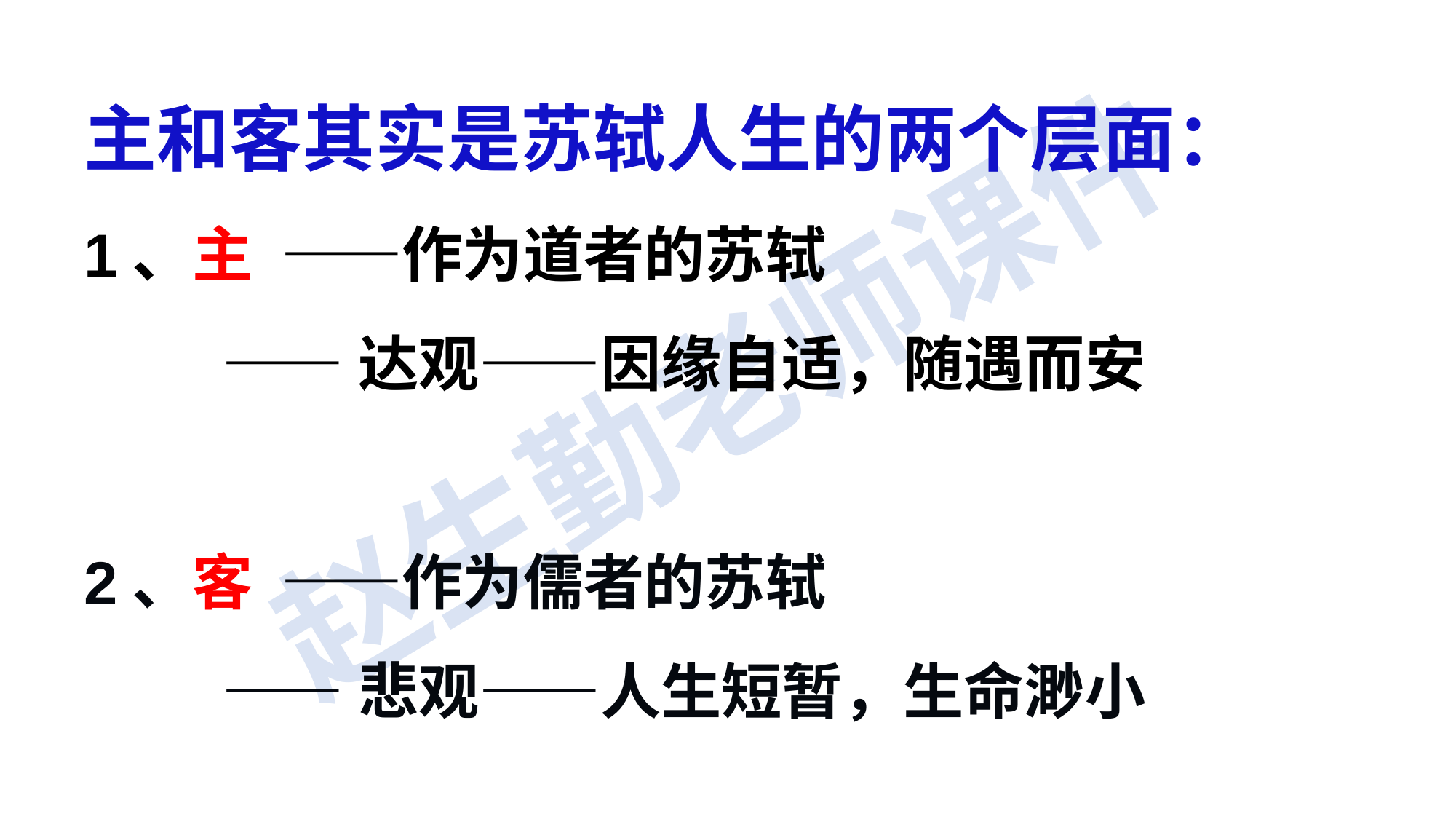

主和客其实是苏轼人生的两个层面：
1、主  ——作为道者的苏轼
          ——达观——因缘自适，随遇而安

2、客  ——作为儒者的苏轼
          ——悲观——人生短暂，生命渺小